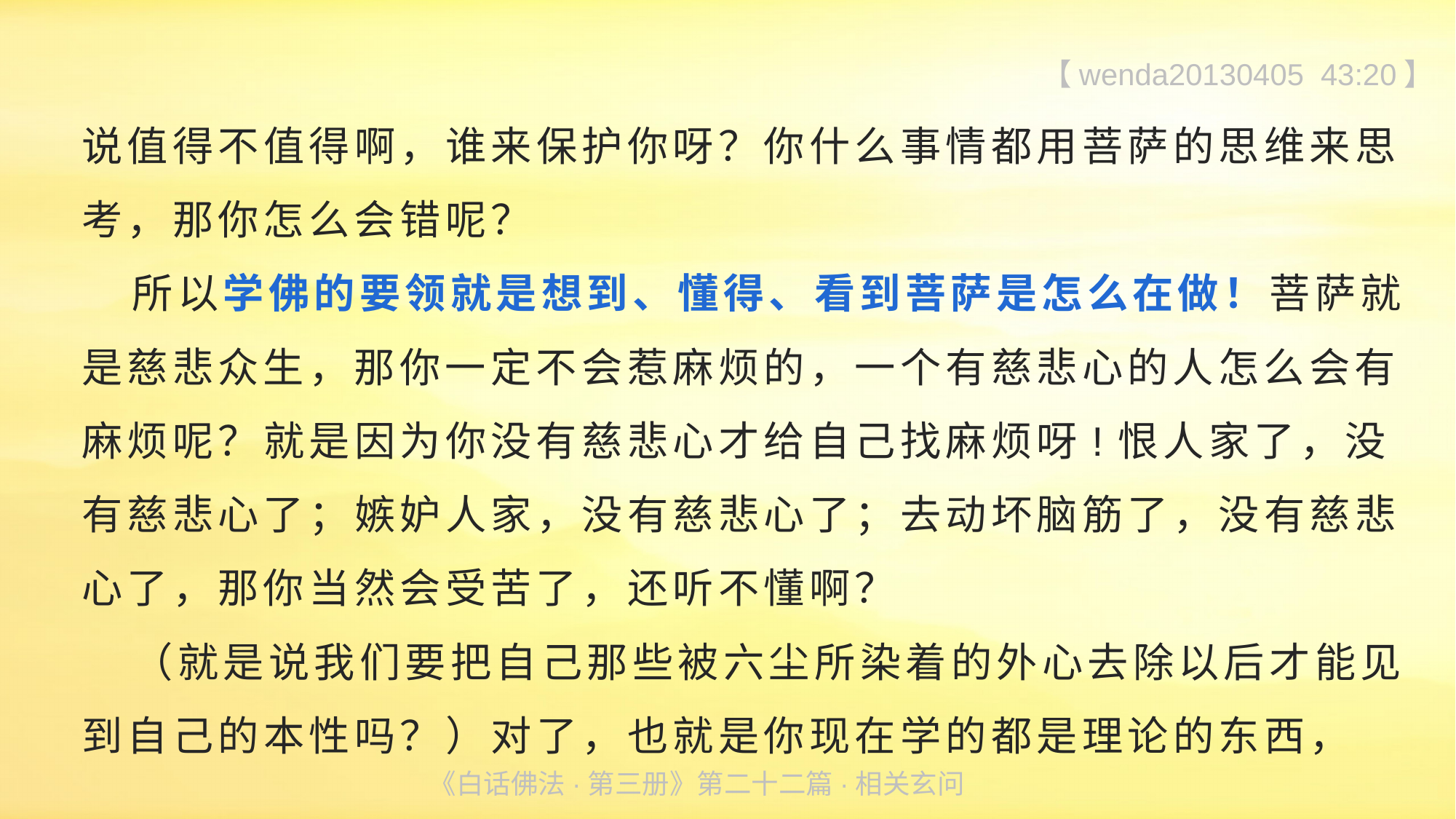

【wenda20130405  43:20】
说值得不值得啊，谁来保护你呀？你什么事情都用菩萨的思维来思考，那你怎么会错呢？
   所以学佛的要领就是想到、懂得、看到菩萨是怎么在做！菩萨就是慈悲众生，那你一定不会惹麻烦的，一个有慈悲心的人怎么会有麻烦呢？就是因为你没有慈悲心才给自己找麻烦呀!恨人家了，没有慈悲心了；嫉妒人家，没有慈悲心了；去动坏脑筋了，没有慈悲心了，那你当然会受苦了，还听不懂啊？
   （就是说我们要把自己那些被六尘所染着的外心去除以后才能见到自己的本性吗？）对了，也就是你现在学的都是理论的东西，
《白话佛法·第三册》第二十二篇·相关玄问